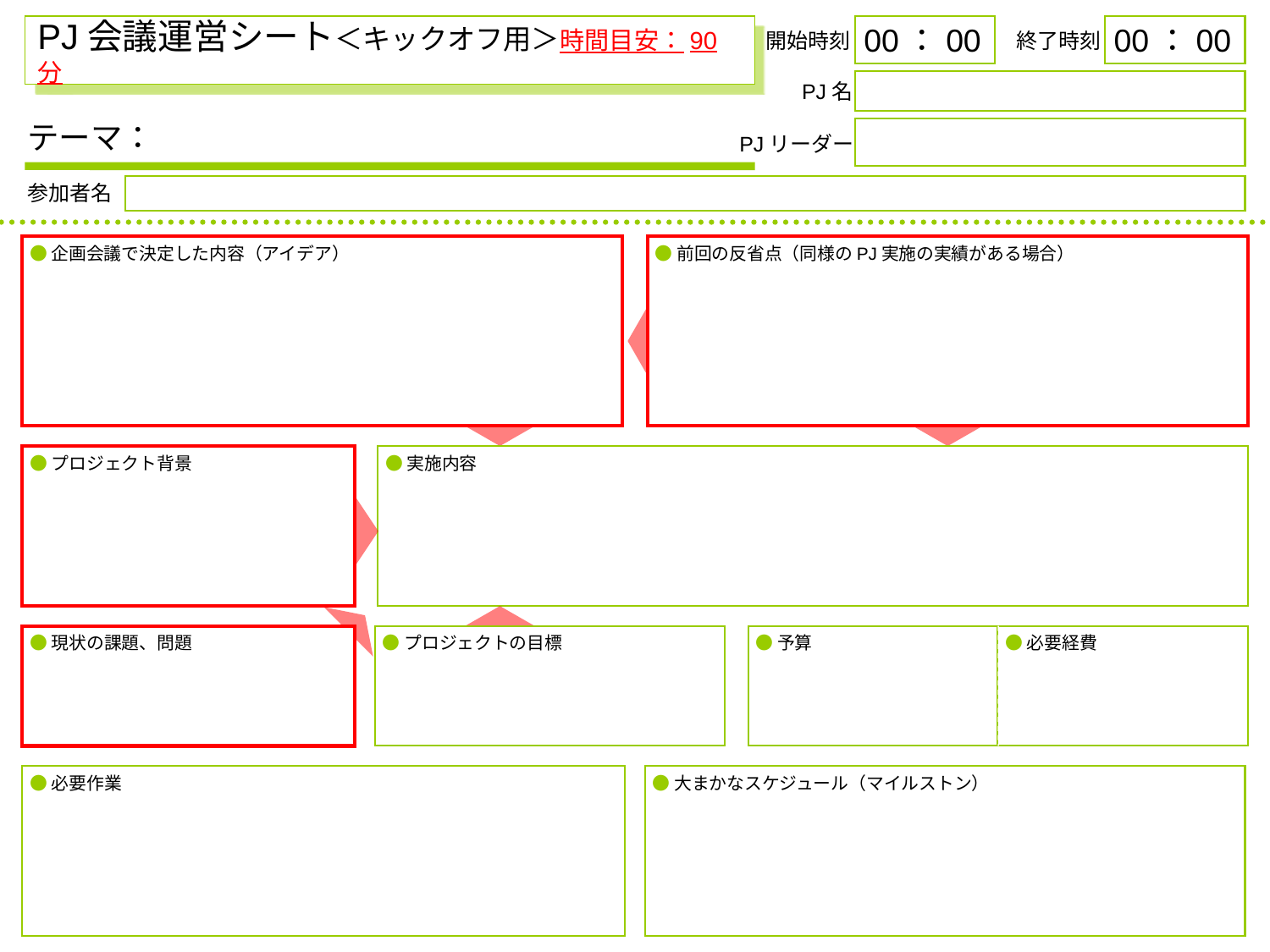

# PJ会議運営シート＜キックオフ用＞時間目安：90分
00：00
00：00
開始時刻
終了時刻

PJ名
テーマ：

PJリーダー

参加者名

●企画会議で決定した内容（アイデア）

●前回の反省点（同様のPJ実施の実績がある場合）

●プロジェクト背景
●実施内容

●現状の課題、問題
●プロジェクトの目標
●予算
●必要経費

●必要作業
●大まかなスケジュール（マイルストン）